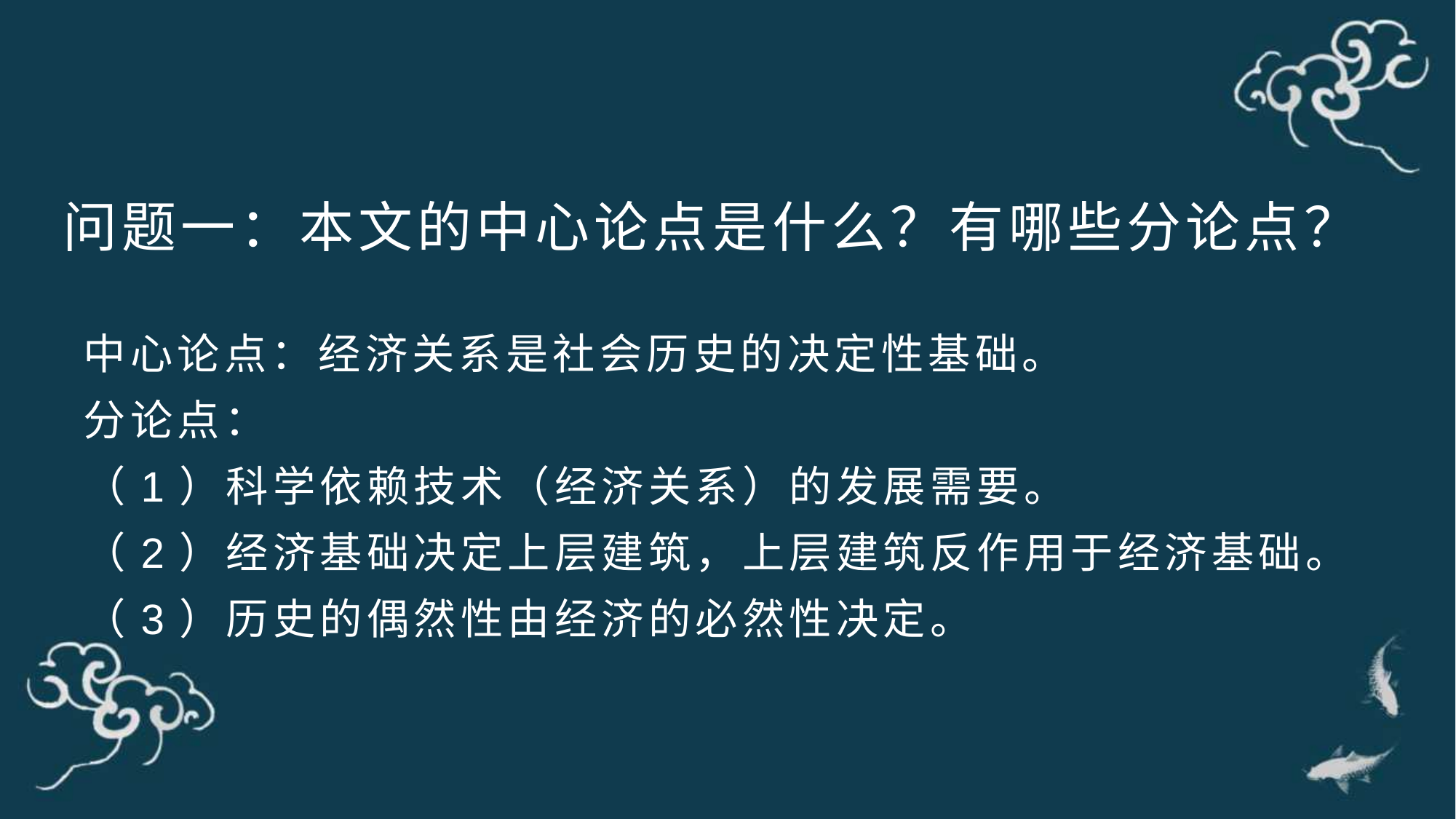

# 问题一：本文的中心论点是什么？有哪些分论点？
中心论点：经济关系是社会历史的决定性基础。
分论点：
（1）科学依赖技术（经济关系）的发展需要。
（2）经济基础决定上层建筑，上层建筑反作用于经济基础。
（3）历史的偶然性由经济的必然性决定。